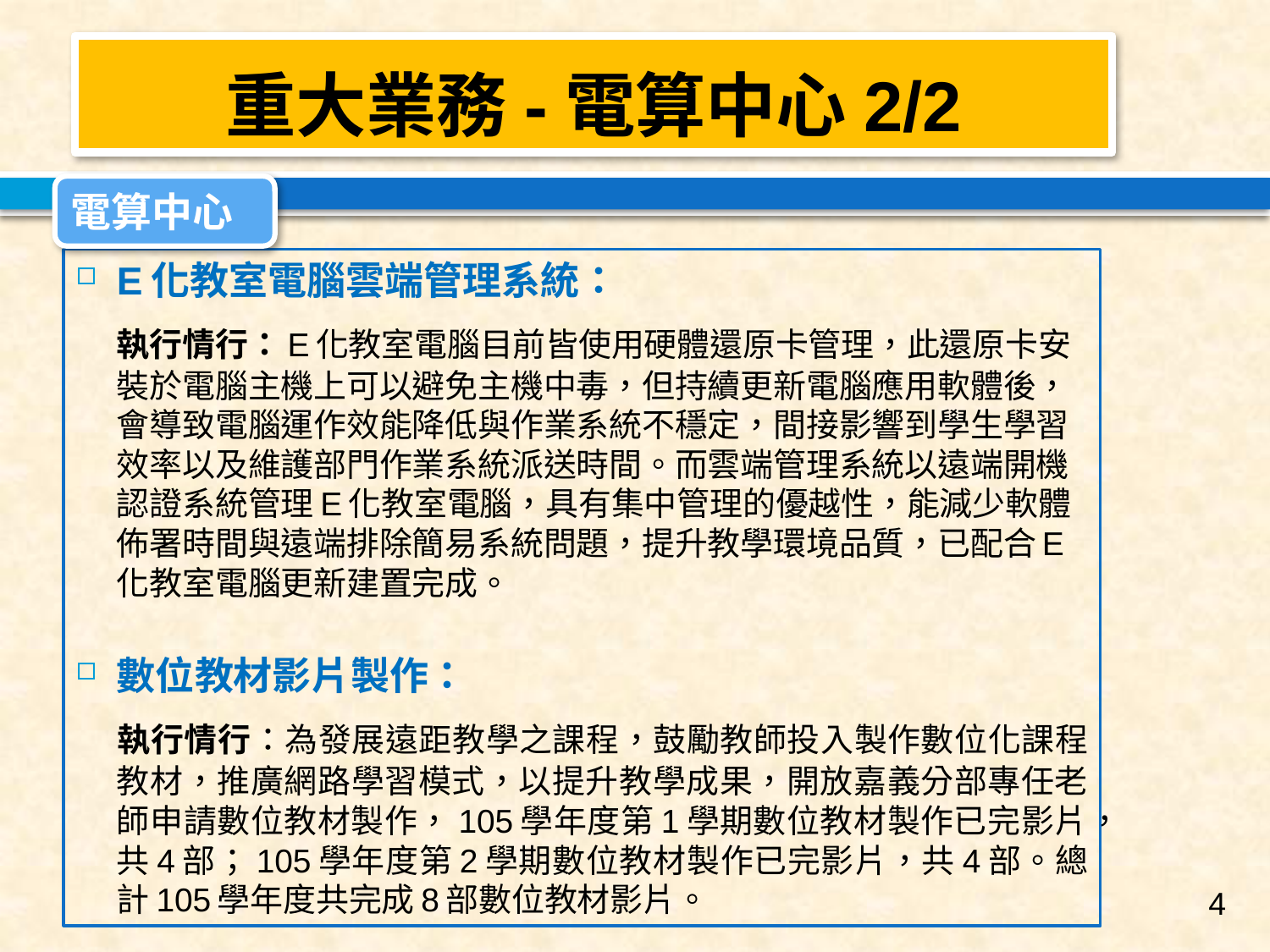

重大業務-電算中心2/2
電算中心
E化教室電腦雲端管理系統：
	執行情行：E化教室電腦目前皆使用硬體還原卡管理，此還原卡安裝於電腦主機上可以避免主機中毒，但持續更新電腦應用軟體後，會導致電腦運作效能降低與作業系統不穩定，間接影響到學生學習效率以及維護部門作業系統派送時間。而雲端管理系統以遠端開機認證系統管理E化教室電腦，具有集中管理的優越性，能減少軟體佈署時間與遠端排除簡易系統問題，提升教學環境品質，已配合E化教室電腦更新建置完成。
數位教材影片製作：
	執行情行：為發展遠距教學之課程，鼓勵教師投入製作數位化課程教材，推廣網路學習模式，以提升教學成果，開放嘉義分部專任老師申請數位教材製作，105學年度第1學期數位教材製作已完影片，共4部；105學年度第2學期數位教材製作已完影片，共4部。總計105學年度共完成8部數位教材影片。

4